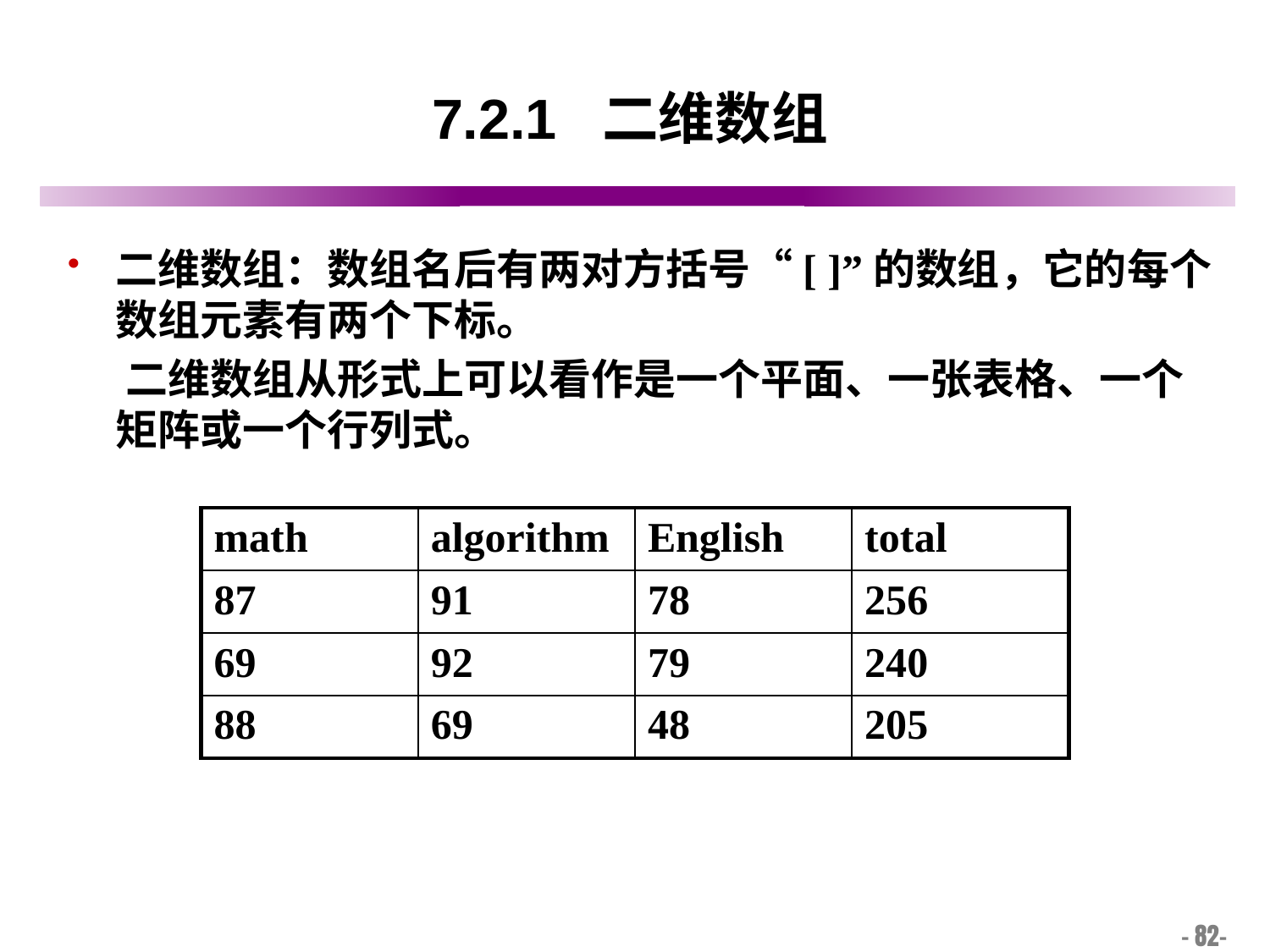

# 7.2.1  二维数组
二维数组：数组名后有两对方括号“[ ]”的数组，它的每个数组元素有两个下标。
     二维数组从形式上可以看作是一个平面、一张表格、一个矩阵或一个行列式。
| math | algorithm | English | total |
| --- | --- | --- | --- |
| 87 | 91 | 78 | 256 |
| 69 | 92 | 79 | 240 |
| 88 | 69 | 48 | 205 |
 - 82-